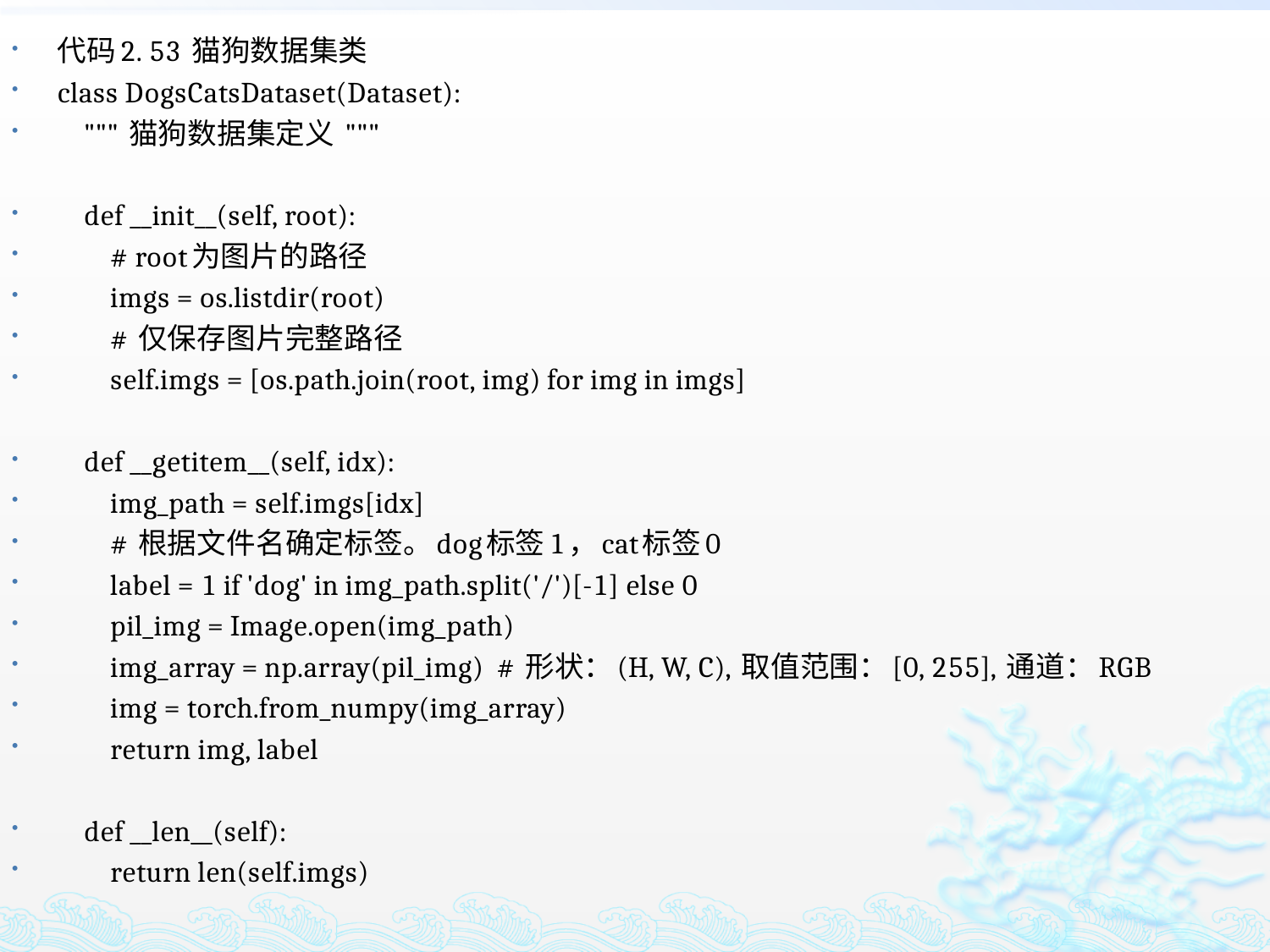

代码2. 53 猫狗数据集类
class DogsCatsDataset(Dataset):
    """ 猫狗数据集定义 """

    def __init__(self, root):
        # root为图片的路径
        imgs = os.listdir(root)
        # 仅保存图片完整路径
        self.imgs = [os.path.join(root, img) for img in imgs]

    def __getitem__(self, idx):
        img_path = self.imgs[idx]
        # 根据文件名确定标签。dog标签1，cat标签0
        label = 1 if 'dog' in img_path.split('/')[-1] else 0
        pil_img = Image.open(img_path)
        img_array = np.array(pil_img)  # 形状：(H, W, C), 取值范围：[0, 255], 通道：RGB
        img = torch.from_numpy(img_array)
        return img, label

    def __len__(self):
        return len(self.imgs)